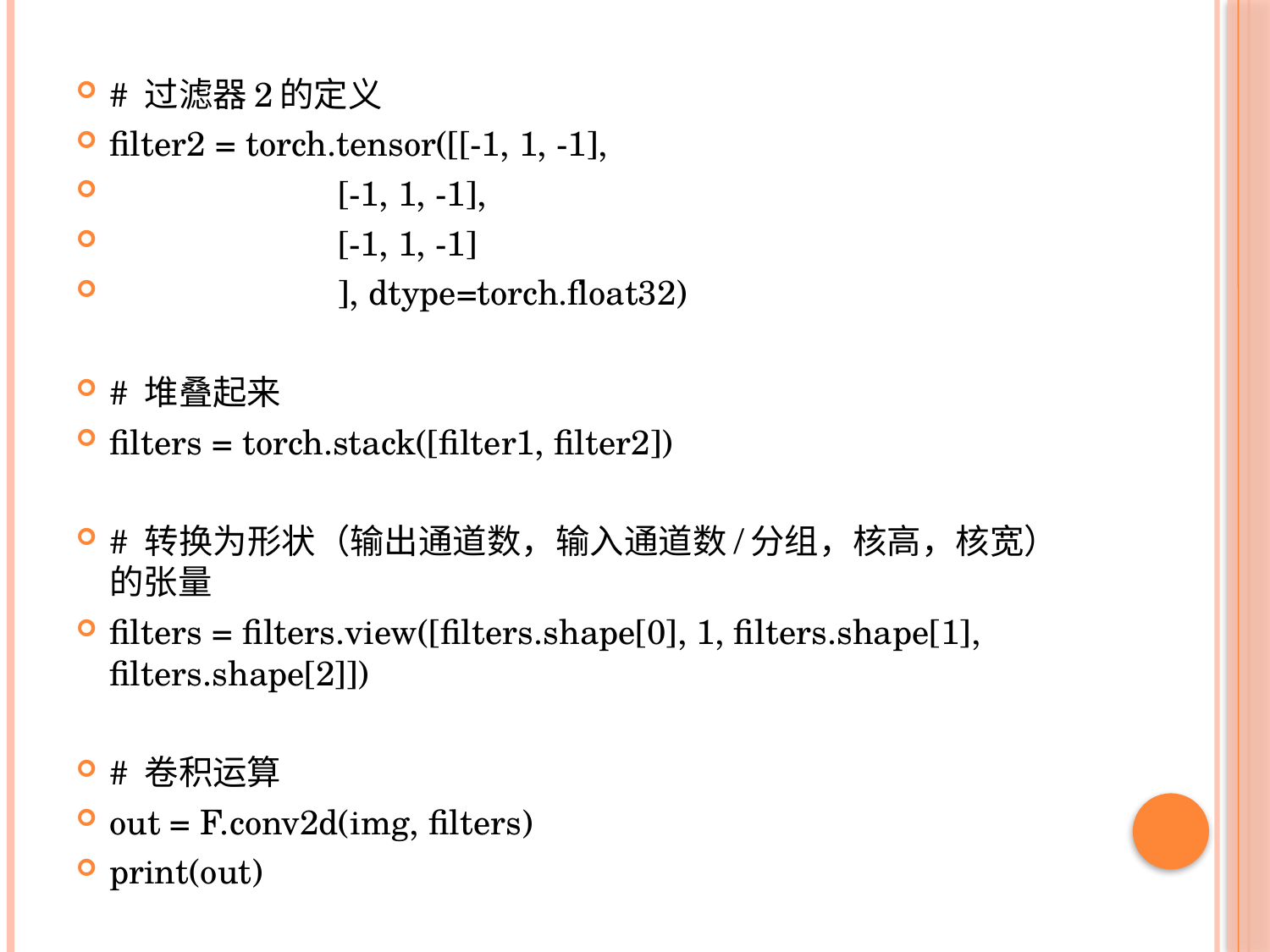

# 过滤器2的定义
filter2 = torch.tensor([[-1, 1, -1],
                        [-1, 1, -1],
                        [-1, 1, -1]
                        ], dtype=torch.float32)

# 堆叠起来
filters = torch.stack([filter1, filter2])

# 转换为形状（输出通道数，输入通道数/分组，核高，核宽）的张量
filters = filters.view([filters.shape[0], 1, filters.shape[1], filters.shape[2]])

# 卷积运算
out = F.conv2d(img, filters)
print(out)